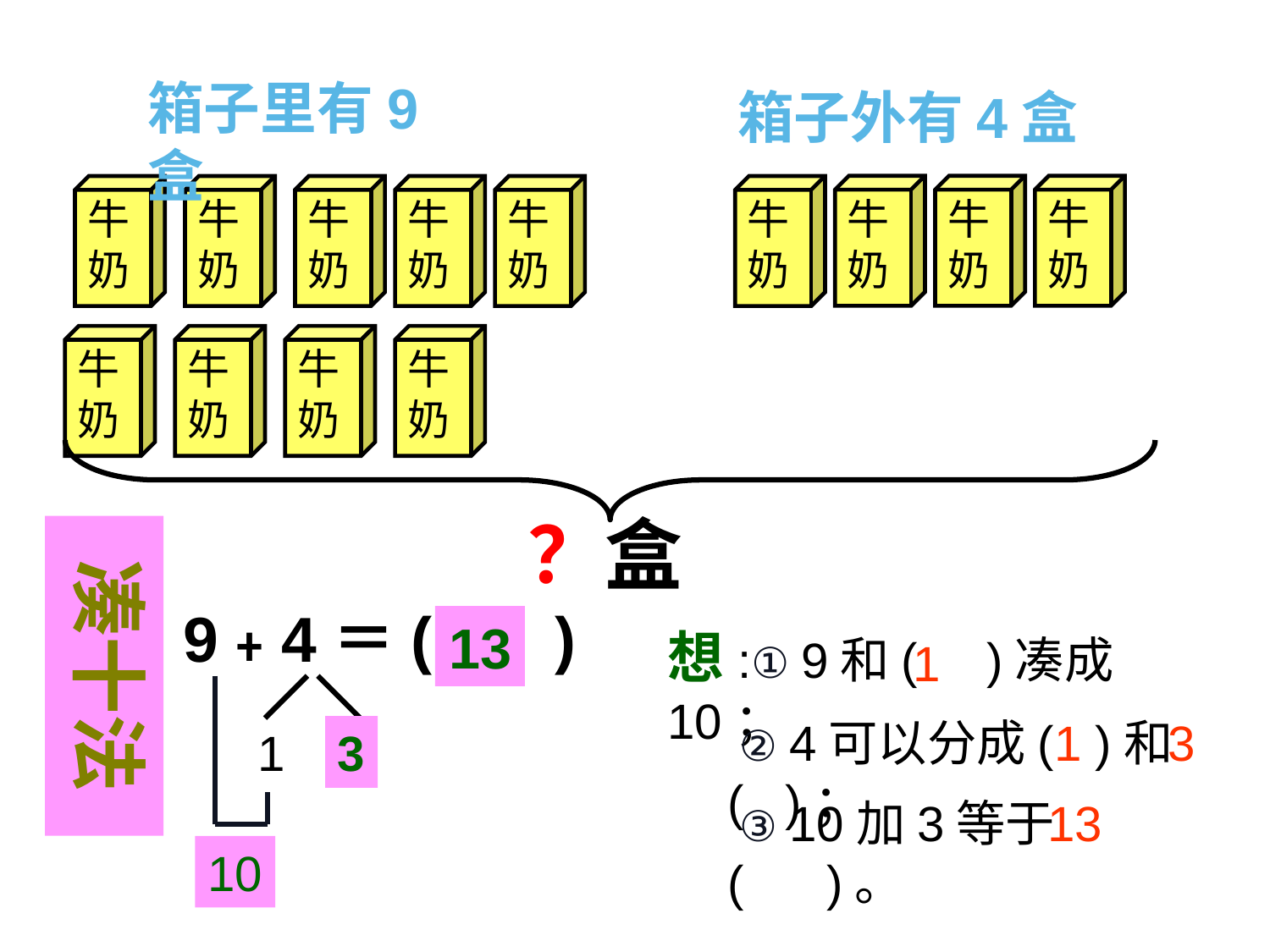

箱子里有9盒
箱子外有4盒

牛奶

牛奶

牛奶

牛奶

牛奶

牛奶

牛奶

牛奶

牛奶

牛奶
牛奶
牛奶
牛奶
？盒
凑十法
9﹢4＝(       )

13
想:① 9和(     )凑成10；
1
 ② 4可以分成(1 )和(   )；
3
1
3
 ③ 10加3等于(      )。
13
10